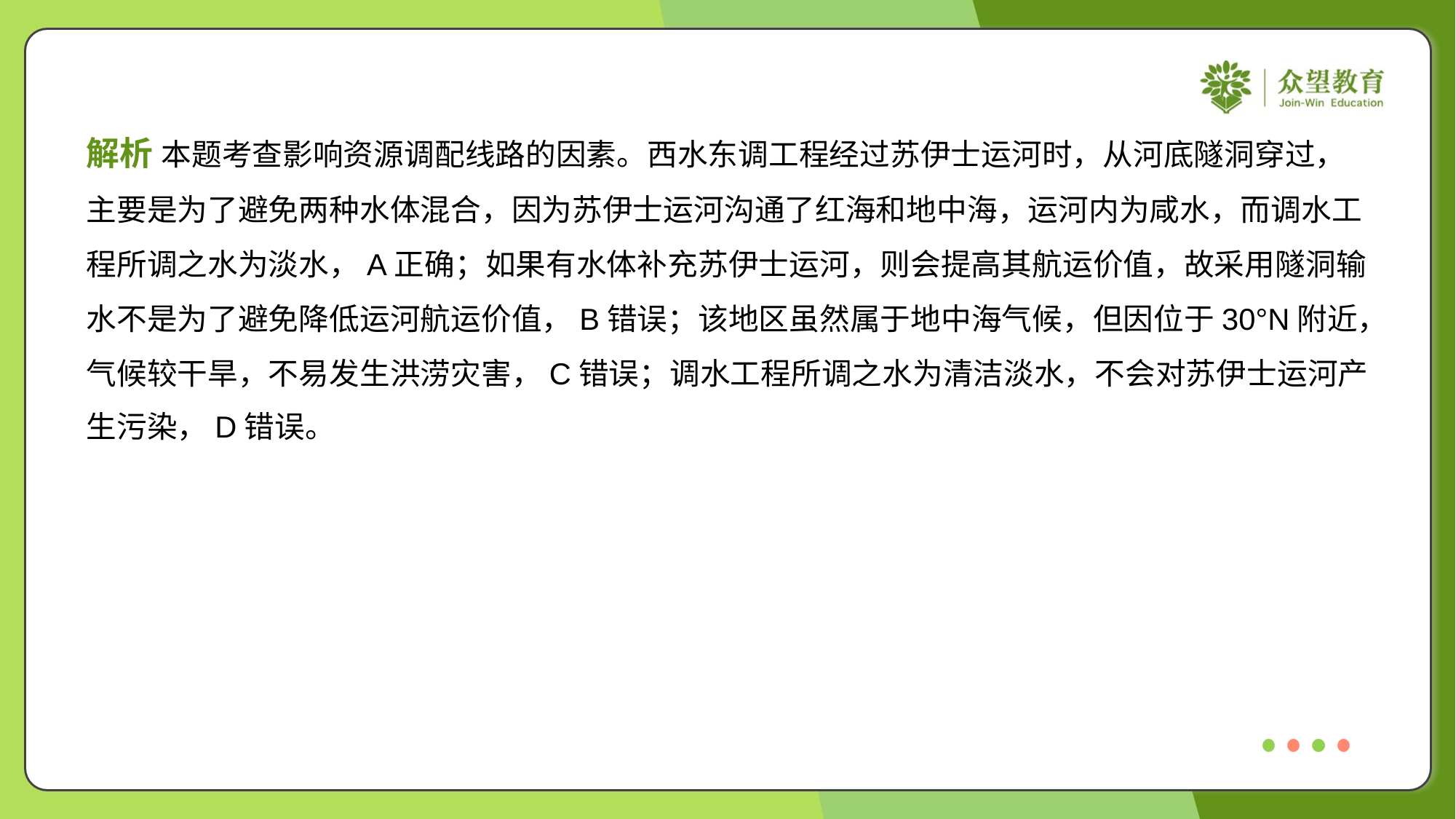

解析 本题考查影响资源调配线路的因素。西水东调工程经过苏伊士运河时，从河底隧洞穿过，
主要是为了避免两种水体混合，因为苏伊士运河沟通了红海和地中海，运河内为咸水，而调水工
程所调之水为淡水，A正确；如果有水体补充苏伊士运河，则会提高其航运价值，故采用隧洞输
水不是为了避免降低运河航运价值，B错误；该地区虽然属于地中海气候，但因位于30°N附近，
气候较干旱，不易发生洪涝灾害，C错误；调水工程所调之水为清洁淡水，不会对苏伊士运河产
生污染，D错误。